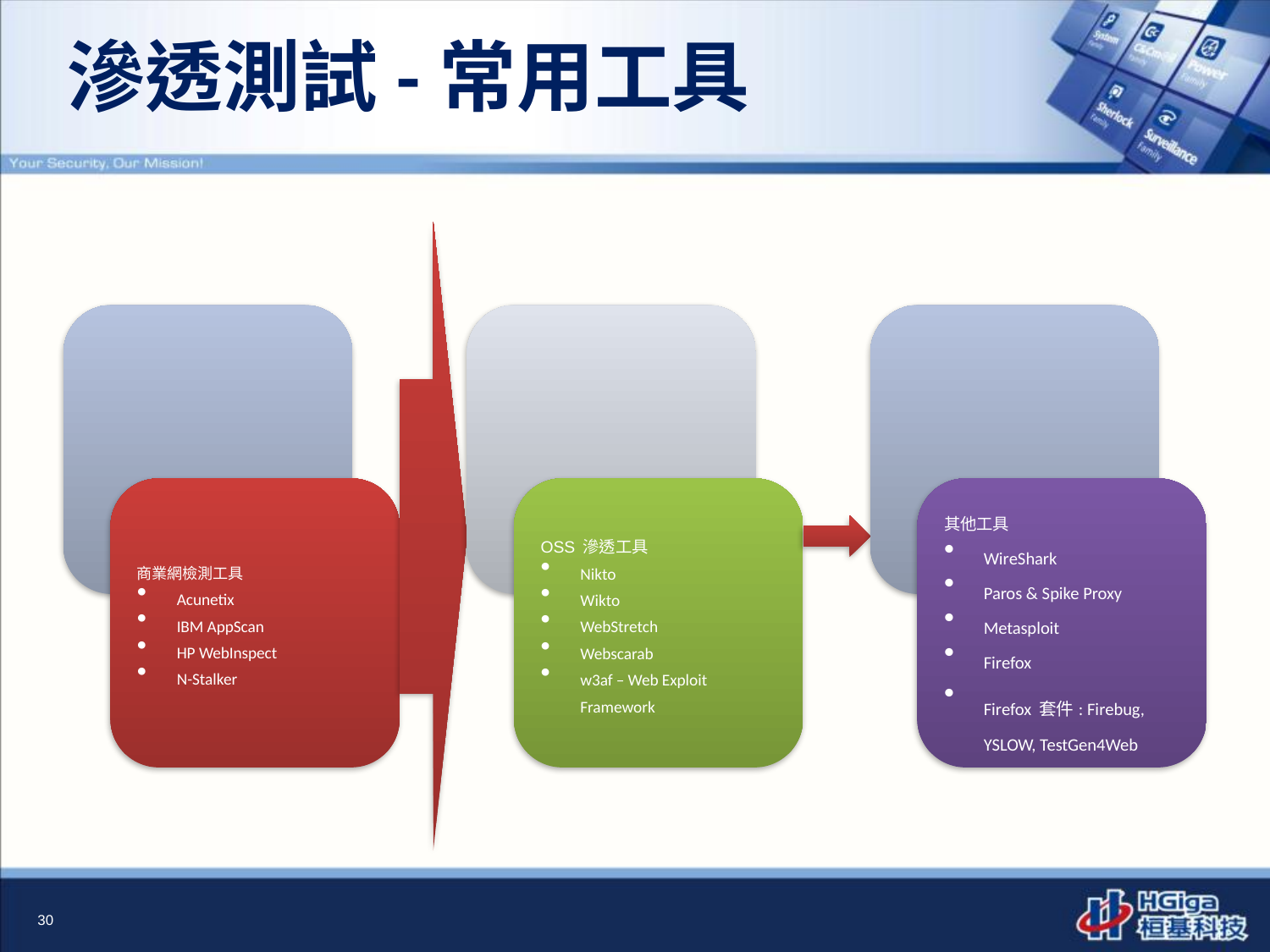

# 滲透測試-常用工具
商業網檢測工具
Acunetix
OSS 滲透工具
Nikto
其他工具
WireShark
IBM AppScan
HP WebInspect
N-Stalker
Wikto
WebStretch
Webscarab
w3af – Web Exploit Framework
Paros & Spike Proxy
Metasploit
Firefox
Firefox 套件: Firebug, YSLOW, TestGen4Web
30